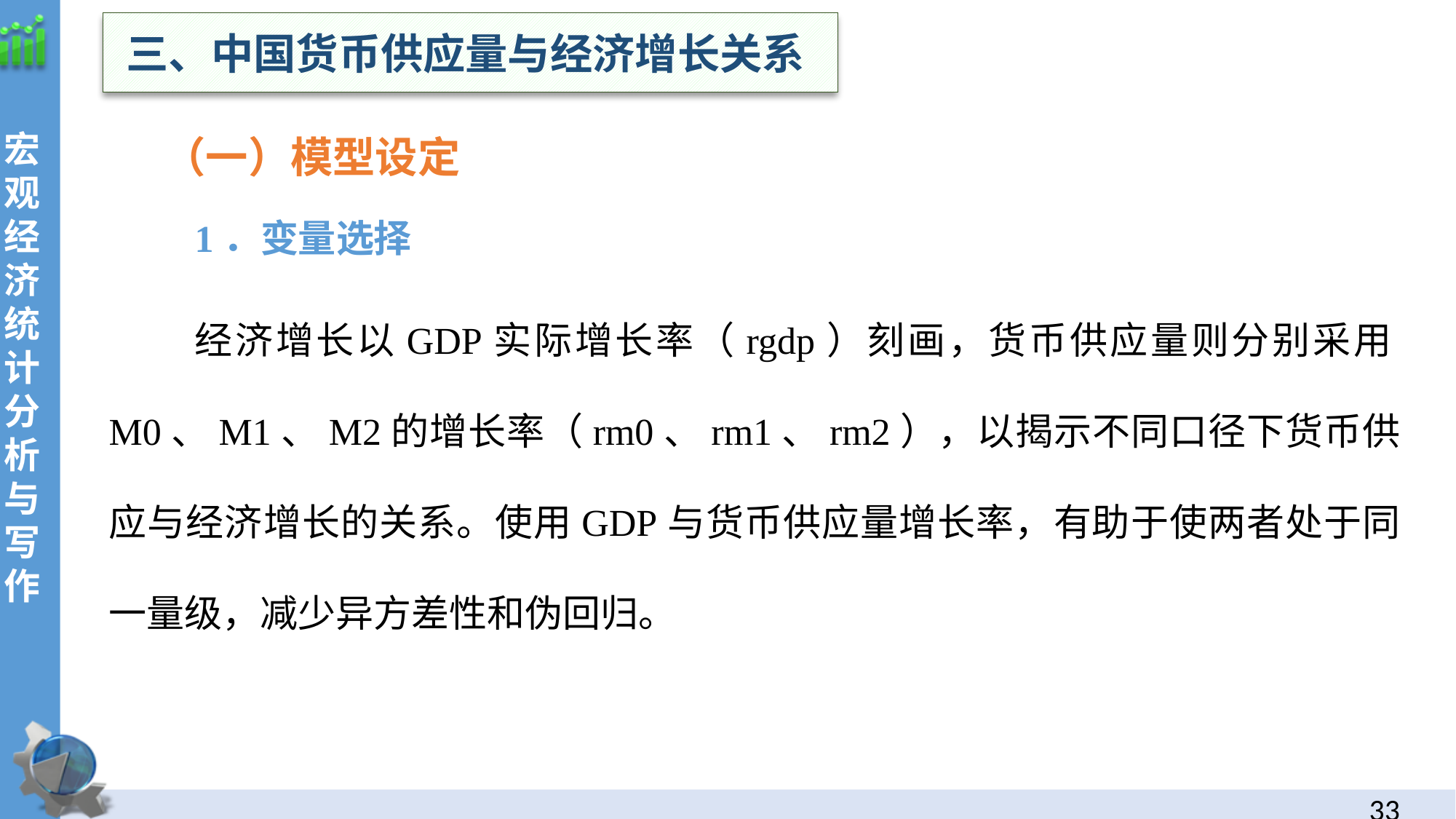

三、中国货币供应量与经济增长关系
（一）模型设定
1．变量选择
经济增长以GDP实际增长率（rgdp）刻画，货币供应量则分别采用M0、M1、M2的增长率（rm0、rm1、rm2），以揭示不同口径下货币供应与经济增长的关系。使用GDP与货币供应量增长率，有助于使两者处于同一量级，减少异方差性和伪回归。
33